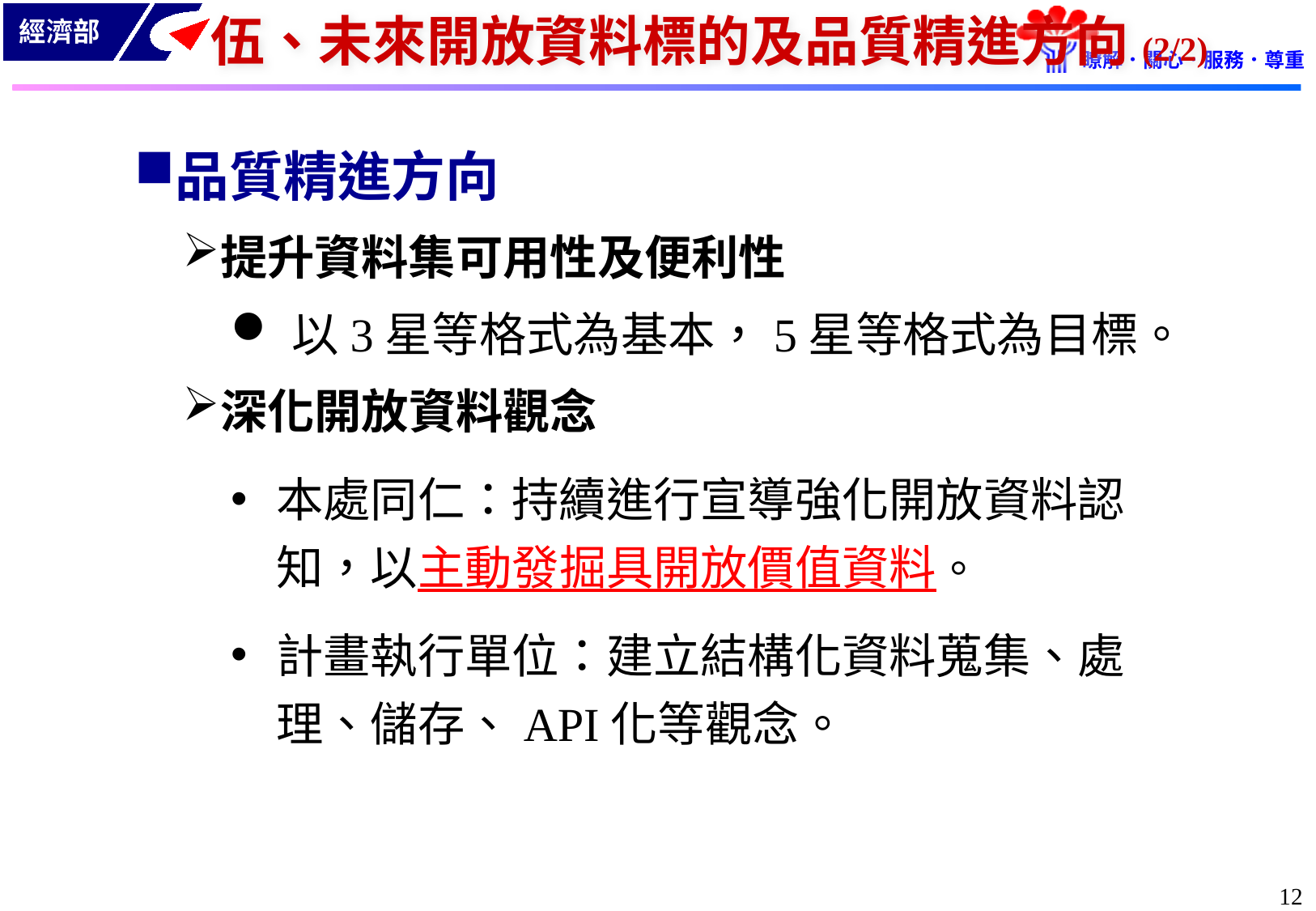

# 伍、未來開放資料標的及品質精進方向(2/2)
品質精進方向
提升資料集可用性及便利性
以3星等格式為基本，5星等格式為目標。
深化開放資料觀念
本處同仁：持續進行宣導強化開放資料認知，以主動發掘具開放價值資料。
計畫執行單位：建立結構化資料蒐集、處理、儲存、API化等觀念。
12